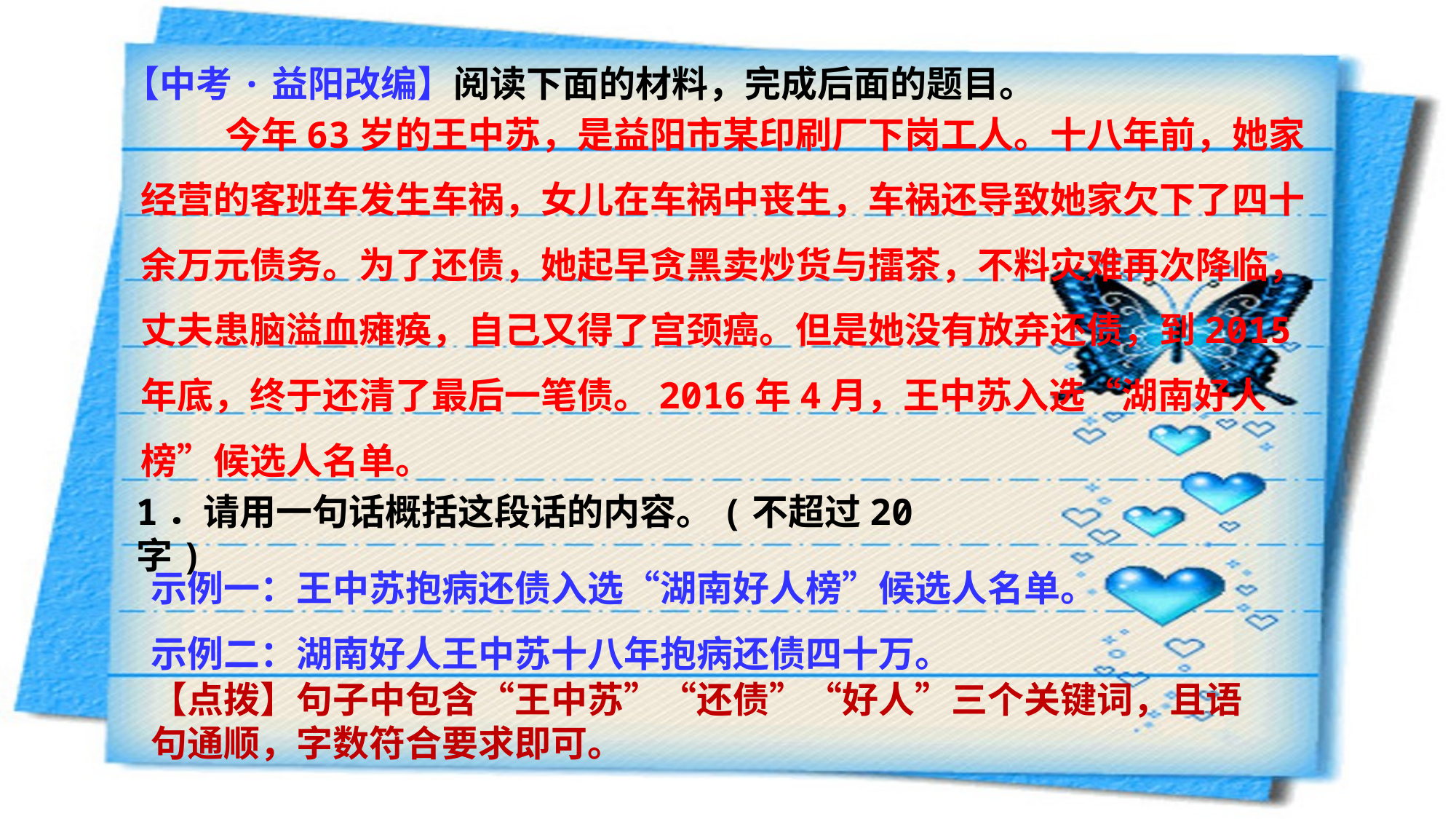

【中考·益阳改编】阅读下面的材料，完成后面的题目。
今年63岁的王中苏，是益阳市某印刷厂下岗工人。十八年前，她家经营的客班车发生车祸，女儿在车祸中丧生，车祸还导致她家欠下了四十余万元债务。为了还债，她起早贪黑卖炒货与擂茶，不料灾难再次降临，丈夫患脑溢血瘫痪，自己又得了宫颈癌。但是她没有放弃还债，到2015年底，终于还清了最后一笔债。2016年4月，王中苏入选“湖南好人榜”候选人名单。
1．请用一句话概括这段话的内容。(不超过20字)
示例一：王中苏抱病还债入选“湖南好人榜”候选人名单。
示例二：湖南好人王中苏十八年抱病还债四十万。
【点拨】句子中包含“王中苏”“还债”“好人”三个关键词，且语句通顺，字数符合要求即可。